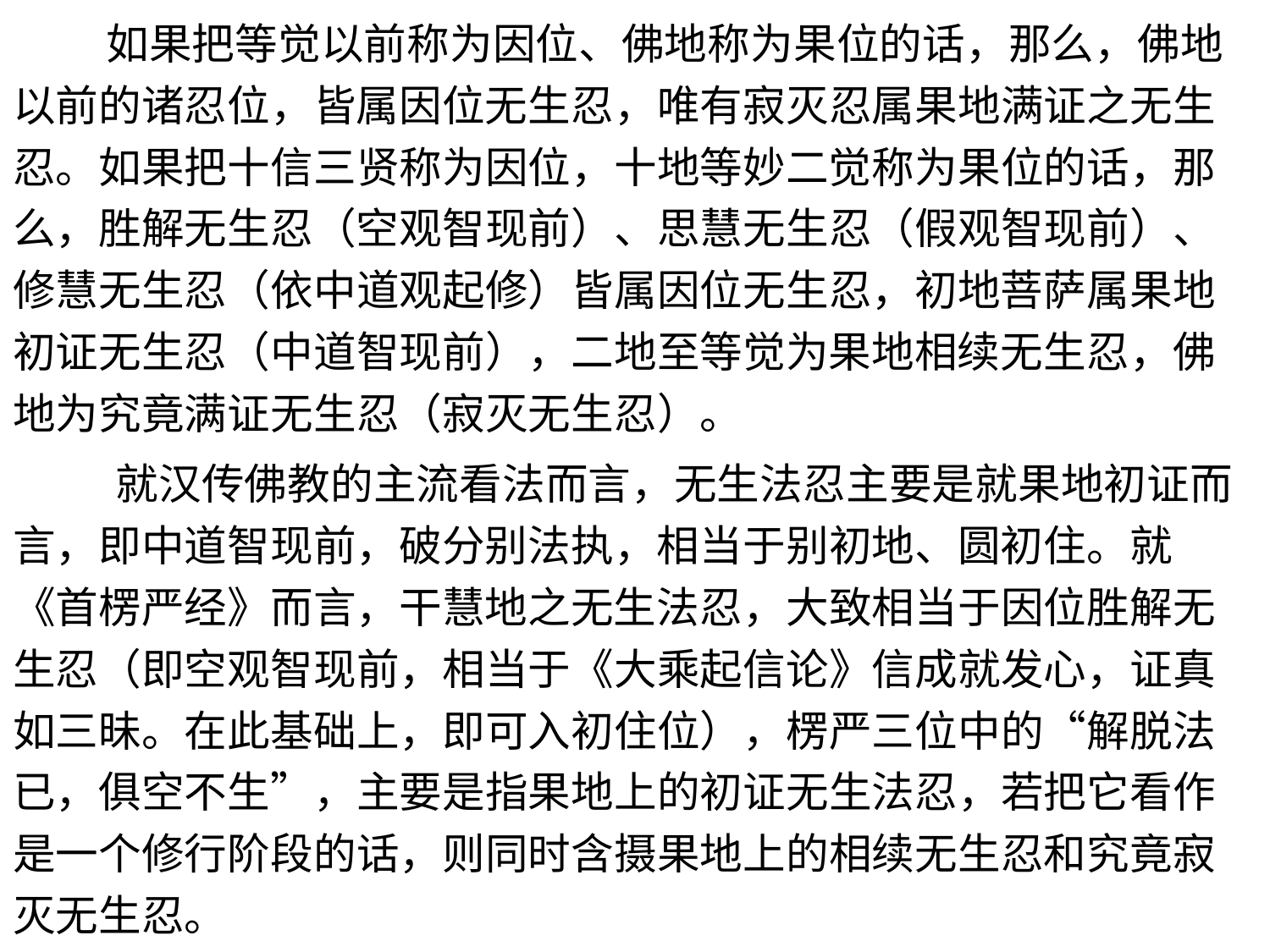

如果把等觉以前称为因位、佛地称为果位的话，那么，佛地以前的诸忍位，皆属因位无生忍，唯有寂灭忍属果地满证之无生忍。如果把十信三贤称为因位，十地等妙二觉称为果位的话，那么，胜解无生忍（空观智现前）、思慧无生忍（假观智现前）、修慧无生忍（依中道观起修）皆属因位无生忍，初地菩萨属果地初证无生忍（中道智现前），二地至等觉为果地相续无生忍，佛地为究竟满证无生忍（寂灭无生忍）。
          就汉传佛教的主流看法而言，无生法忍主要是就果地初证而言，即中道智现前，破分别法执，相当于别初地、圆初住。就《首楞严经》而言，干慧地之无生法忍，大致相当于因位胜解无生忍（即空观智现前，相当于《大乘起信论》信成就发心，证真如三昧。在此基础上，即可入初住位），楞严三位中的“解脱法已，俱空不生”，主要是指果地上的初证无生法忍，若把它看作是一个修行阶段的话，则同时含摄果地上的相续无生忍和究竟寂灭无生忍。